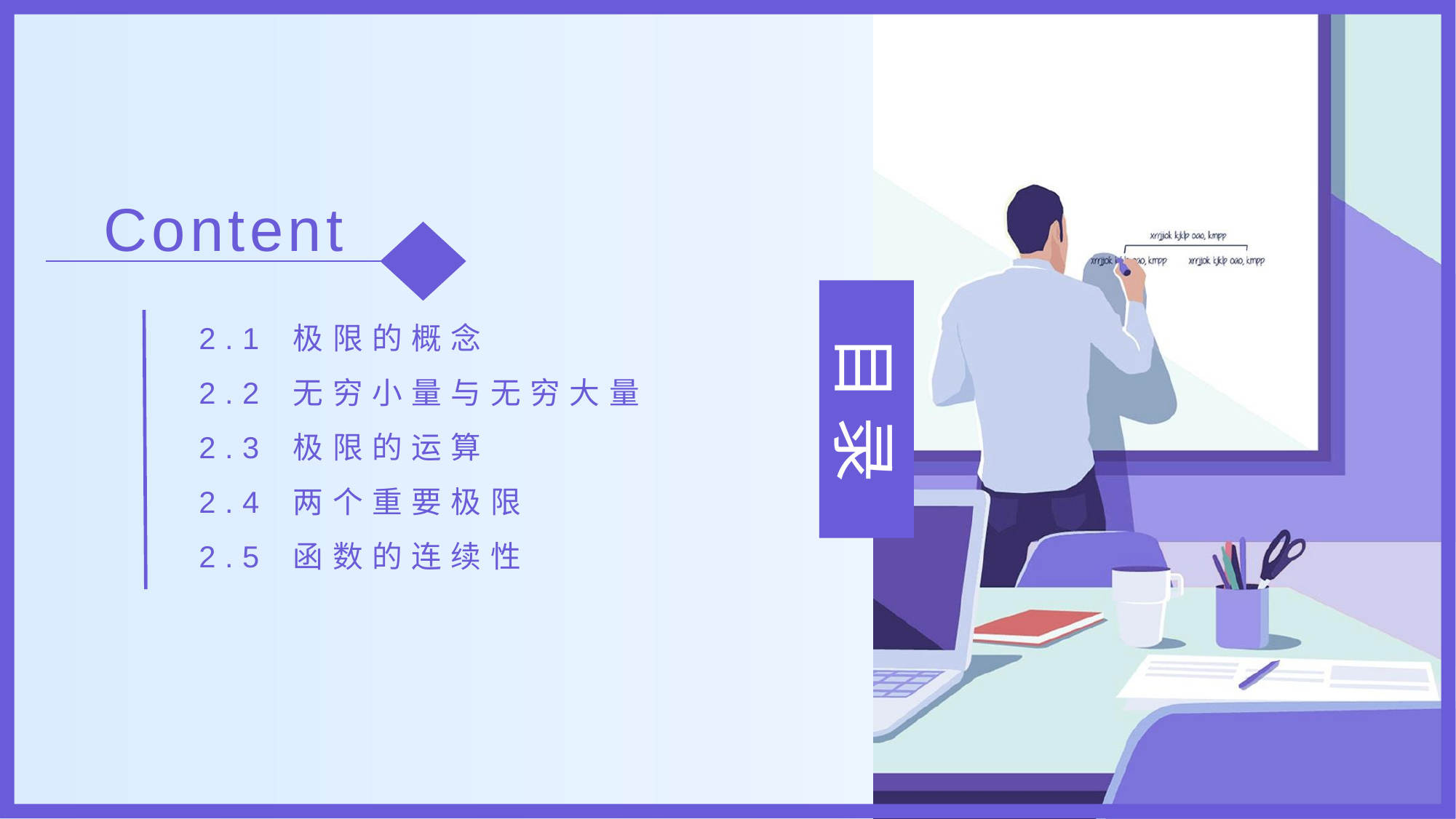

Content

2.1 极限的概念
2.2 无穷小量与无穷大量
2.3 极限的运算
2.4 两个重要极限
2.5 函数的连续性
目 录